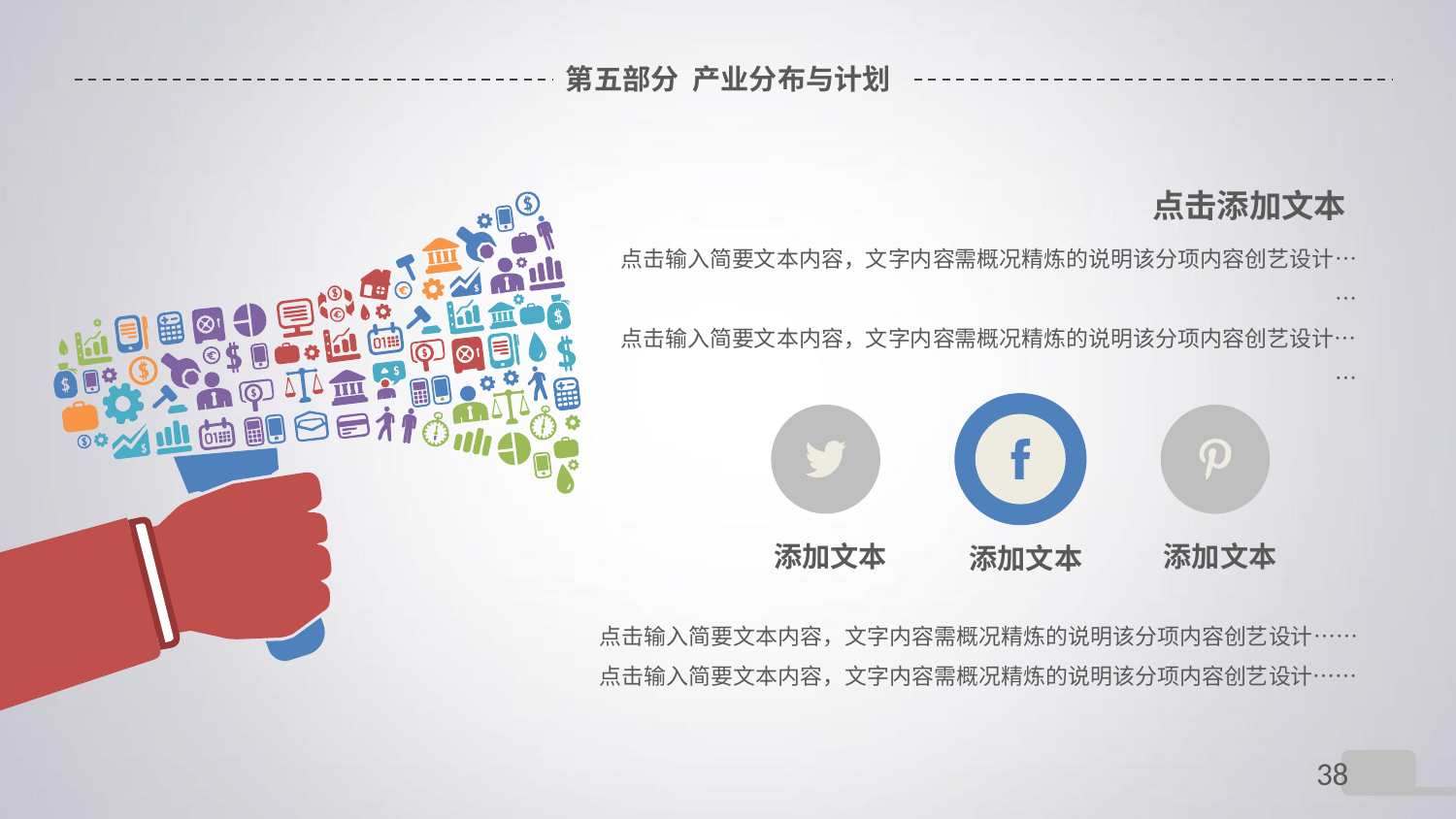

# 第五部分  产业分布与计划
点击添加文本

点击输入简要文本内容，文字内容需概况精炼的说明该分项内容创艺设计……
点击输入简要文本内容，文字内容需概况精炼的说明该分项内容创艺设计……

添加文本
添加文本
添加文本
点击输入简要文本内容，文字内容需概况精炼的说明该分项内容创艺设计……
点击输入简要文本内容，文字内容需概况精炼的说明该分项内容创艺设计……